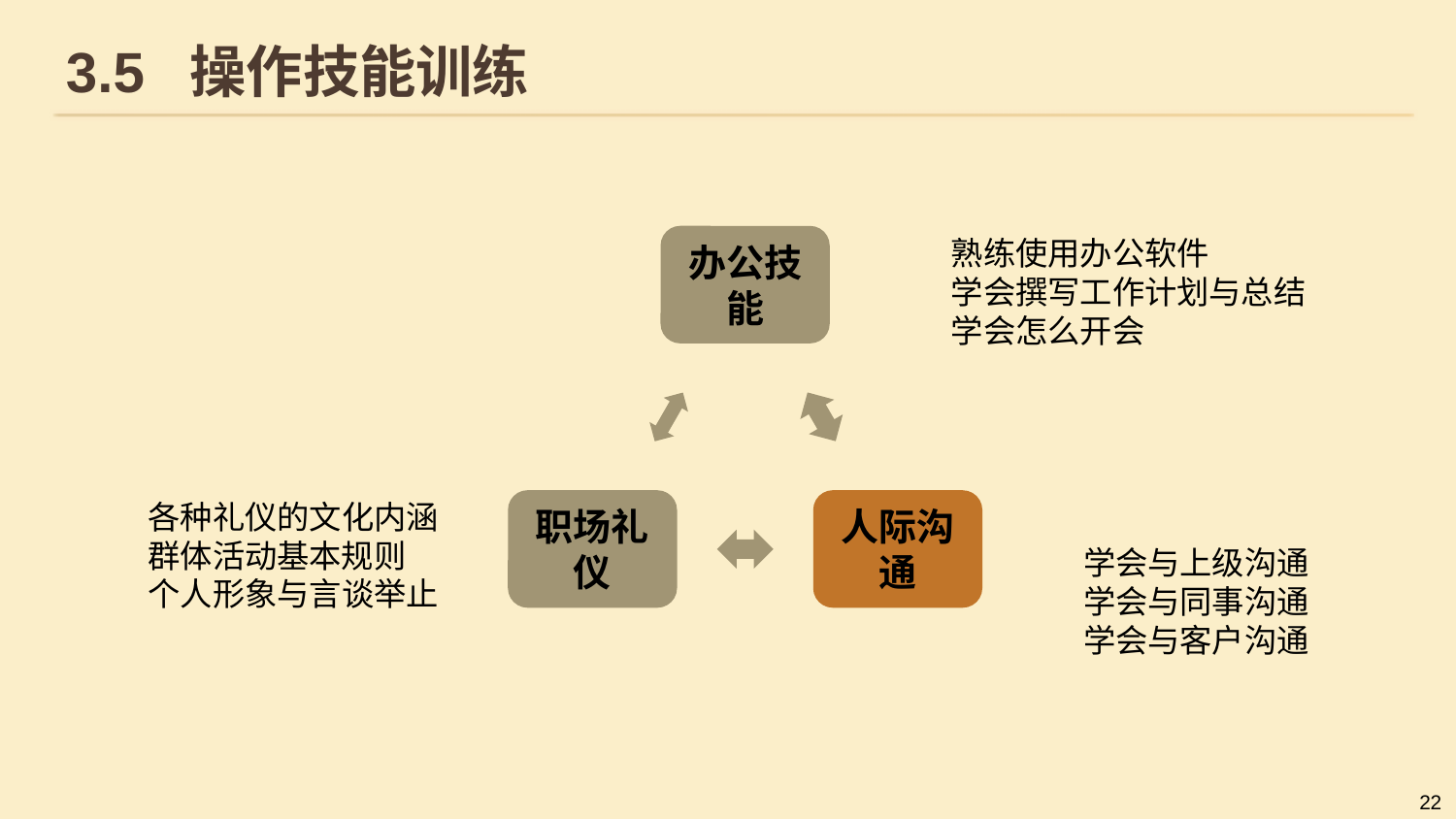

# 3.5  操作技能训练
办公技能
人际沟通
职场礼仪
熟练使用办公软件
学会撰写工作计划与总结
学会怎么开会
各种礼仪的文化内涵
群体活动基本规则
个人形象与言谈举止
学会与上级沟通
学会与同事沟通
学会与客户沟通
22